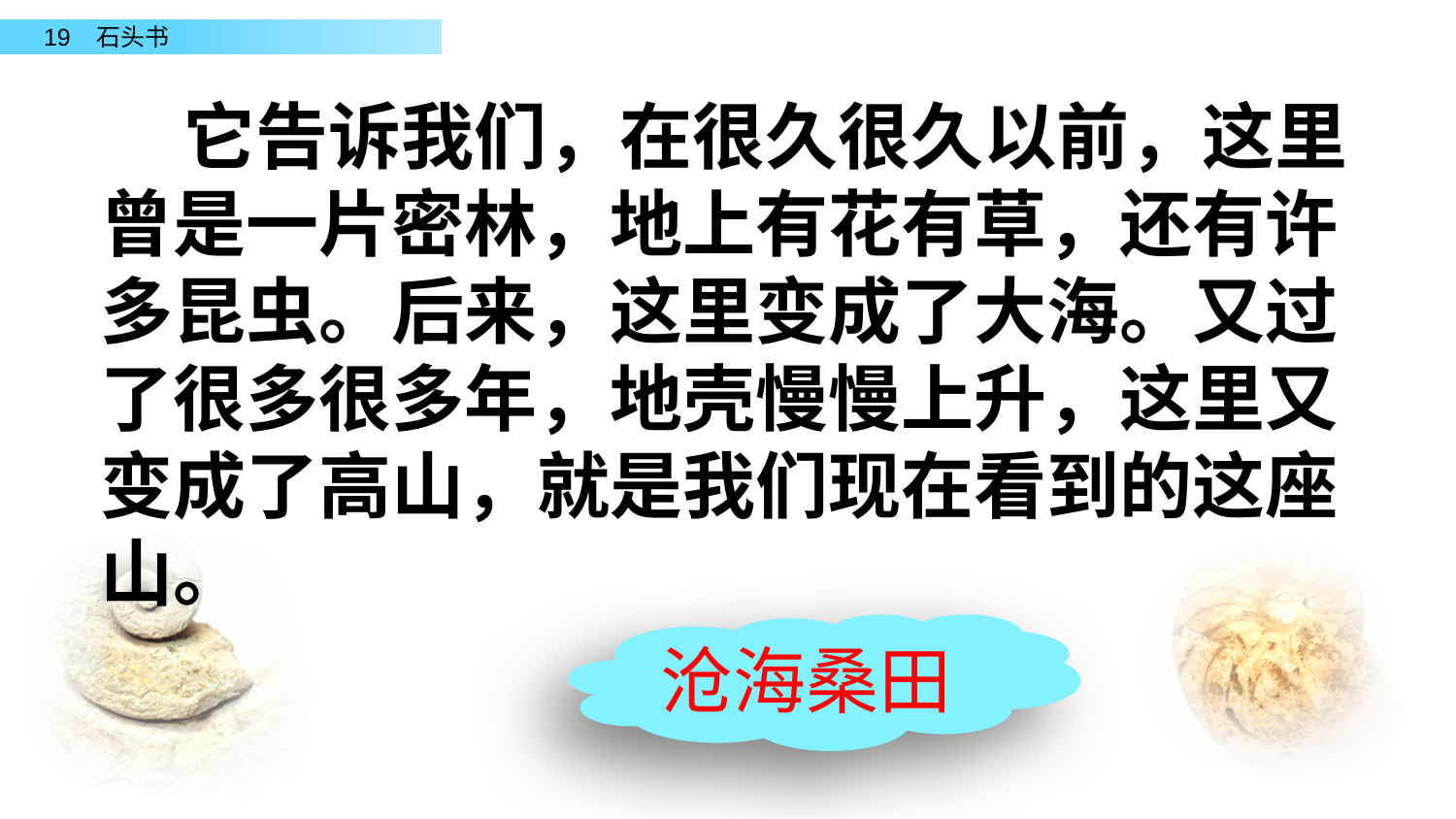

它告诉我们，在很久很久以前，这里曾是一片密林，地上有花有草，还有许多昆虫。后来，这里变成了大海。又过了很多很多年，地壳慢慢上升，这里又变成了高山，就是我们现在看到的这座山。
沧海桑田